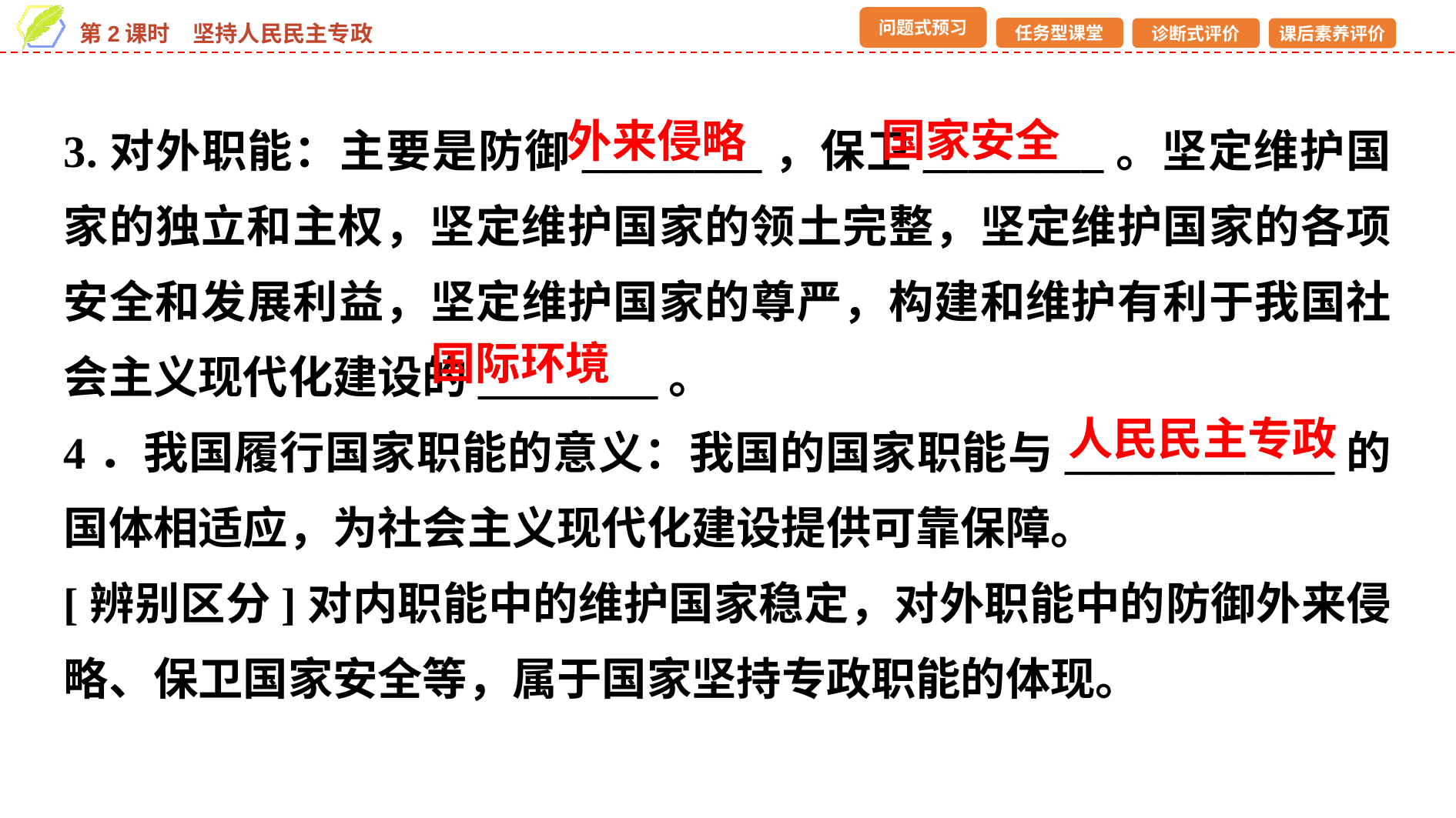

3.对外职能：主要是防御________，保卫________。坚定维护国家的独立和主权，坚定维护国家的领土完整，坚定维护国家的各项安全和发展利益，坚定维护国家的尊严，构建和维护有利于我国社会主义现代化建设的________。
4．我国履行国家职能的意义：我国的国家职能与____________的国体相适应，为社会主义现代化建设提供可靠保障。
[辨别区分]对内职能中的维护国家稳定，对外职能中的防御外来侵略、保卫国家安全等，属于国家坚持专政职能的体现。
国家安全
外来侵略
国际环境
人民民主专政